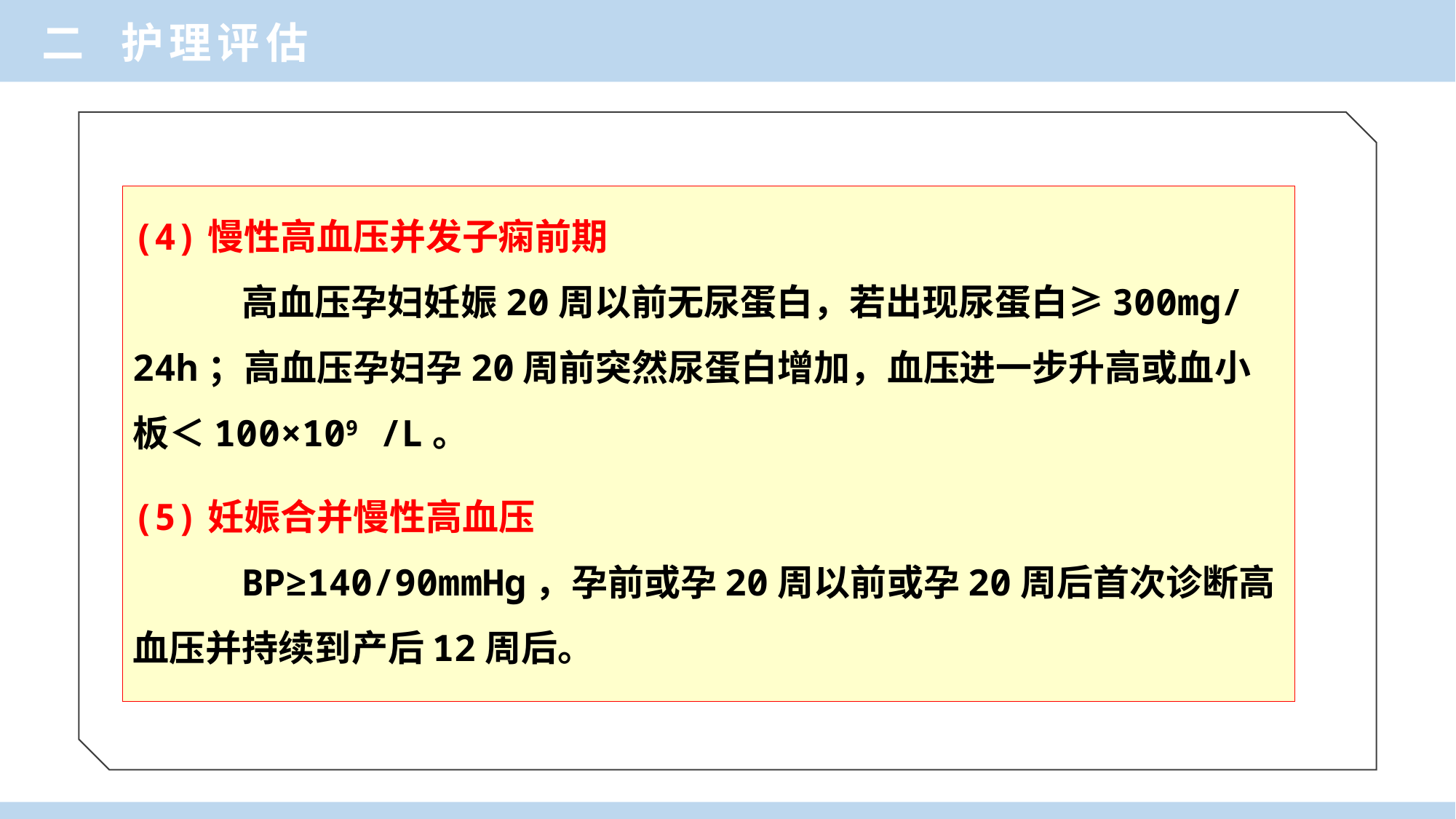

二  护理评估

(4)慢性高血压并发子痫前期
	高血压孕妇妊娠20周以前无尿蛋白，若出现尿蛋白≥300mg/24h；高血压孕妇孕20周前突然尿蛋白增加，血压进一步升高或血小板＜100×109 /L。
(5)妊娠合并慢性高血压
	BP≥140/90mmHg，孕前或孕20周以前或孕20周后首次诊断高血压并持续到产后12周后。